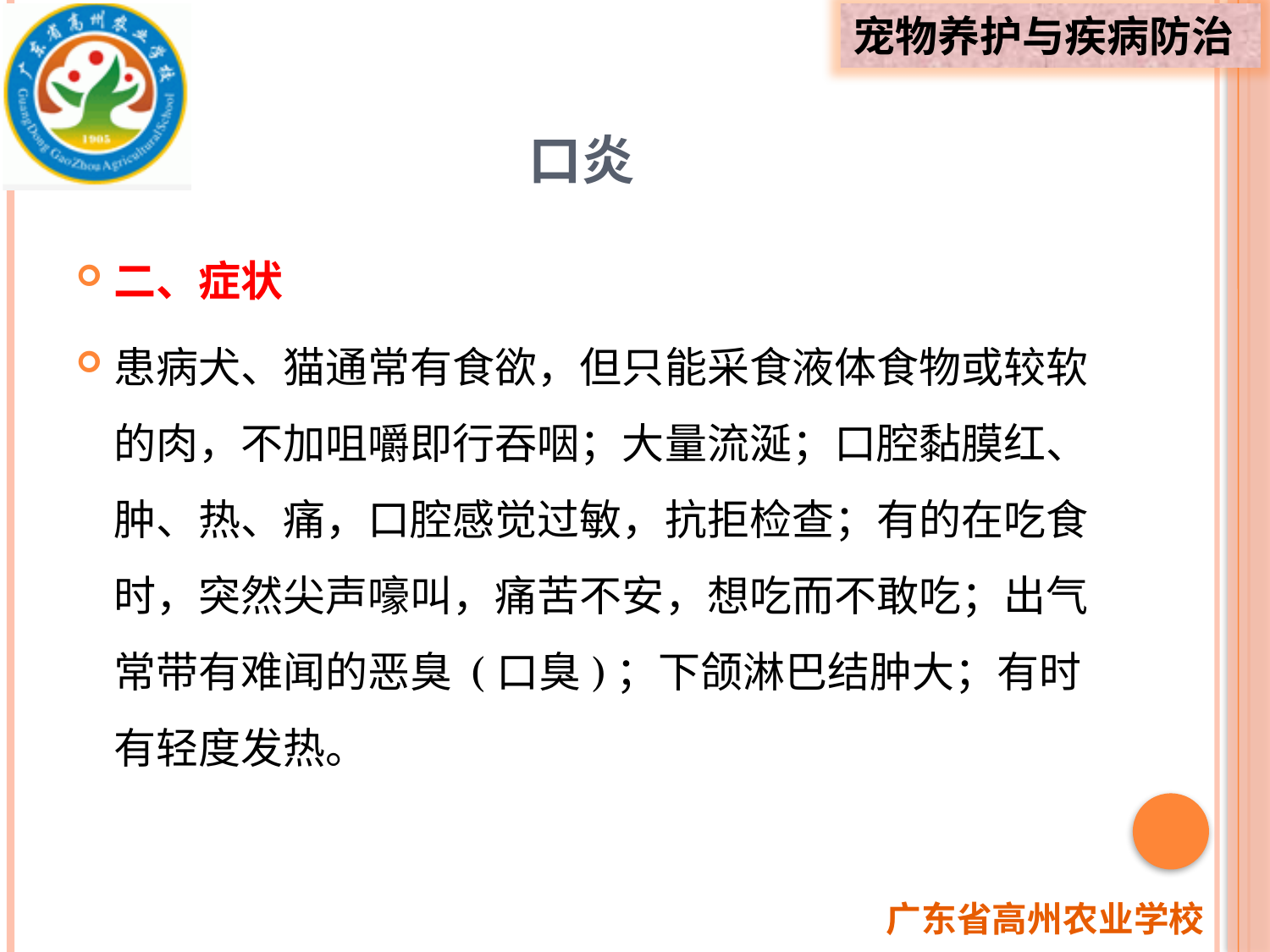

# 口炎
二、症状
患病犬、猫通常有食欲，但只能采食液体食物或较软的肉，不加咀嚼即行吞咽；大量流涎；口腔黏膜红、肿、热、痛，口腔感觉过敏，抗拒检查；有的在吃食时，突然尖声嚎叫，痛苦不安，想吃而不敢吃；出气常带有难闻的恶臭 (口臭)；下颌淋巴结肿大；有时有轻度发热。